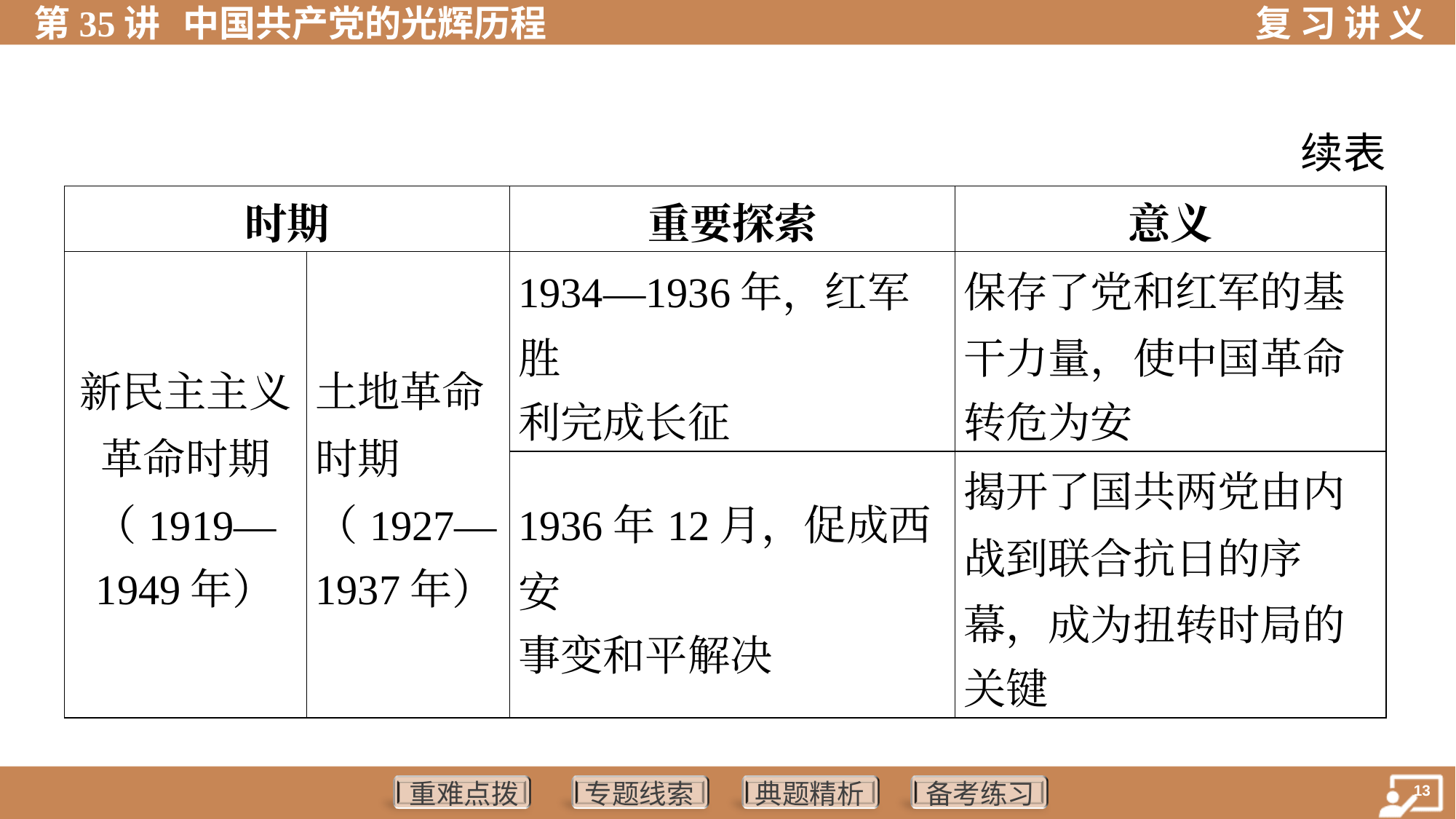

续表
| 时期 |  | 重要探索 | 意义 |
| --- | --- | --- | --- |
| 新民主主义 革命时期 （1919— 1949年） | 土地革命 时期 （1927— 1937年） | 1934—1936年，红军胜 利完成长征 | 保存了党和红军的基 干力量，使中国革命 转危为安 |
|  |  | 1936年12月，促成西安 事变和平解决 | 揭开了国共两党由内 战到联合抗日的序 幕，成为扭转时局的 关键 |